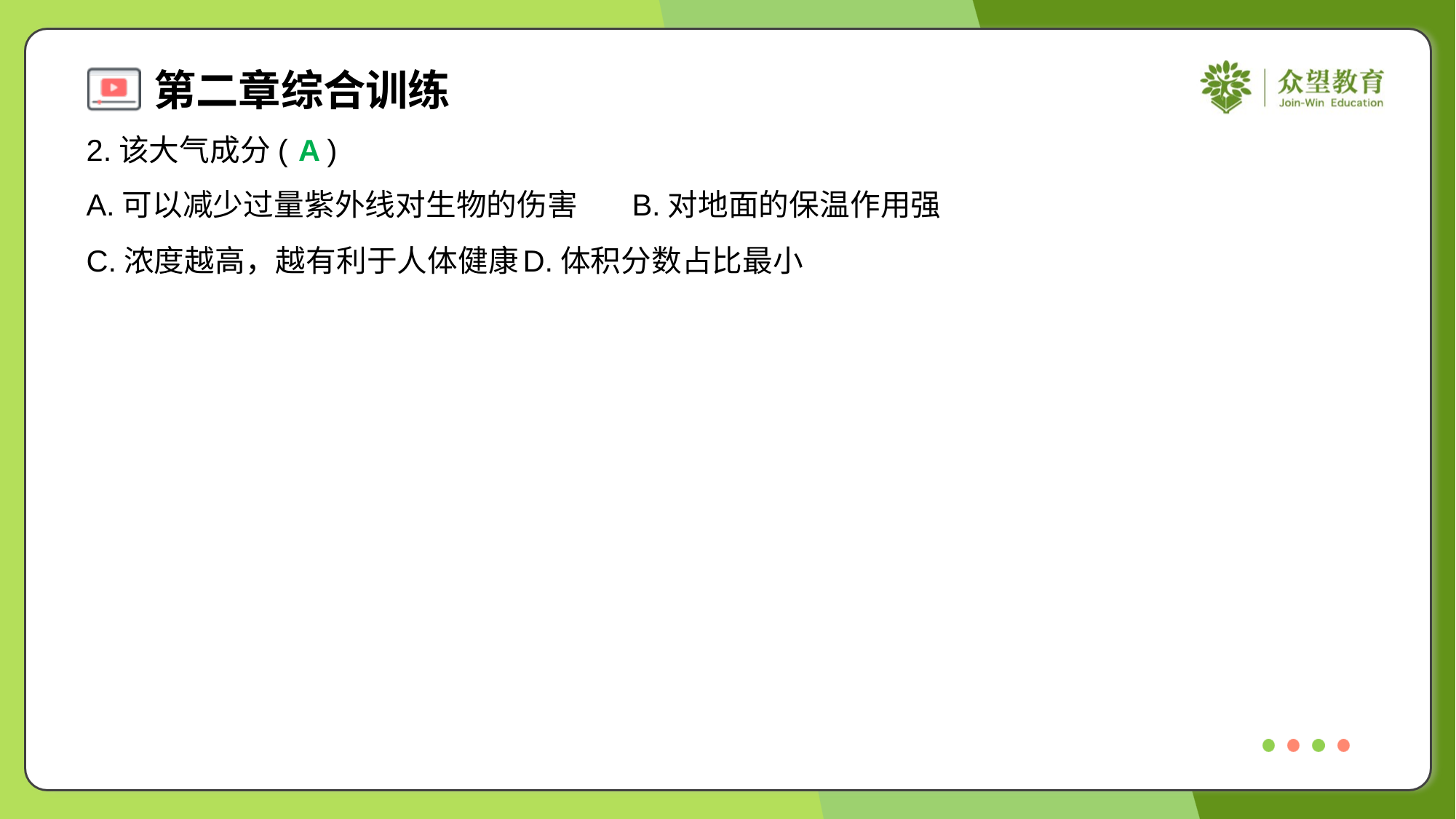

2.该大气成分(     )
A
A.可以减少过量紫外线对生物的伤害	B.对地面的保温作用强
C.浓度越高，越有利于人体健康	D.体积分数占比最小